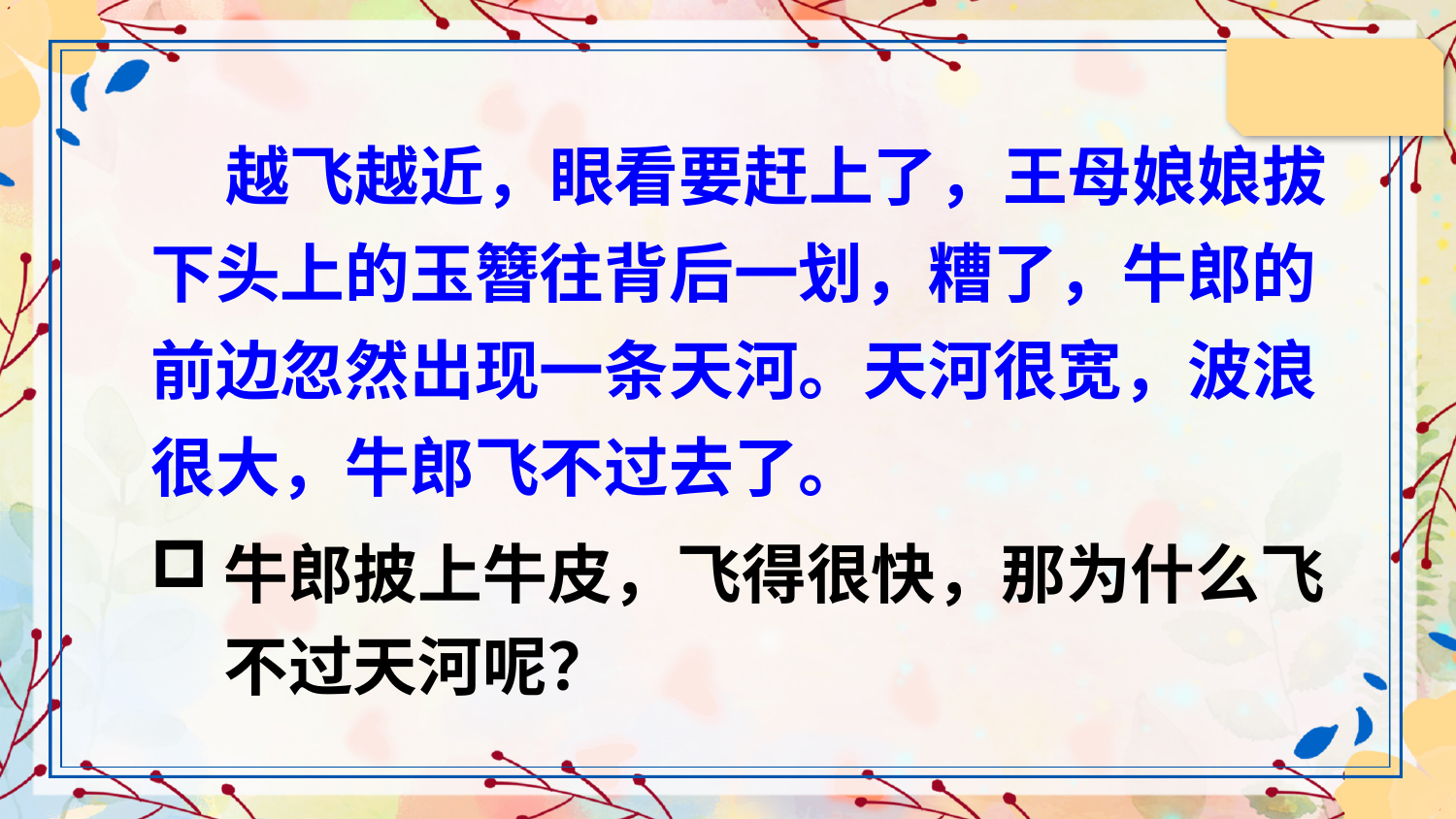

越飞越近，眼看要赶上了，王母娘娘拔下头上的玉簪往背后一划，糟了，牛郎的前边忽然出现一条天河。天河很宽，波浪很大，牛郎飞不过去了。
牛郎披上牛皮，飞得很快，那为什么飞不过天河呢？